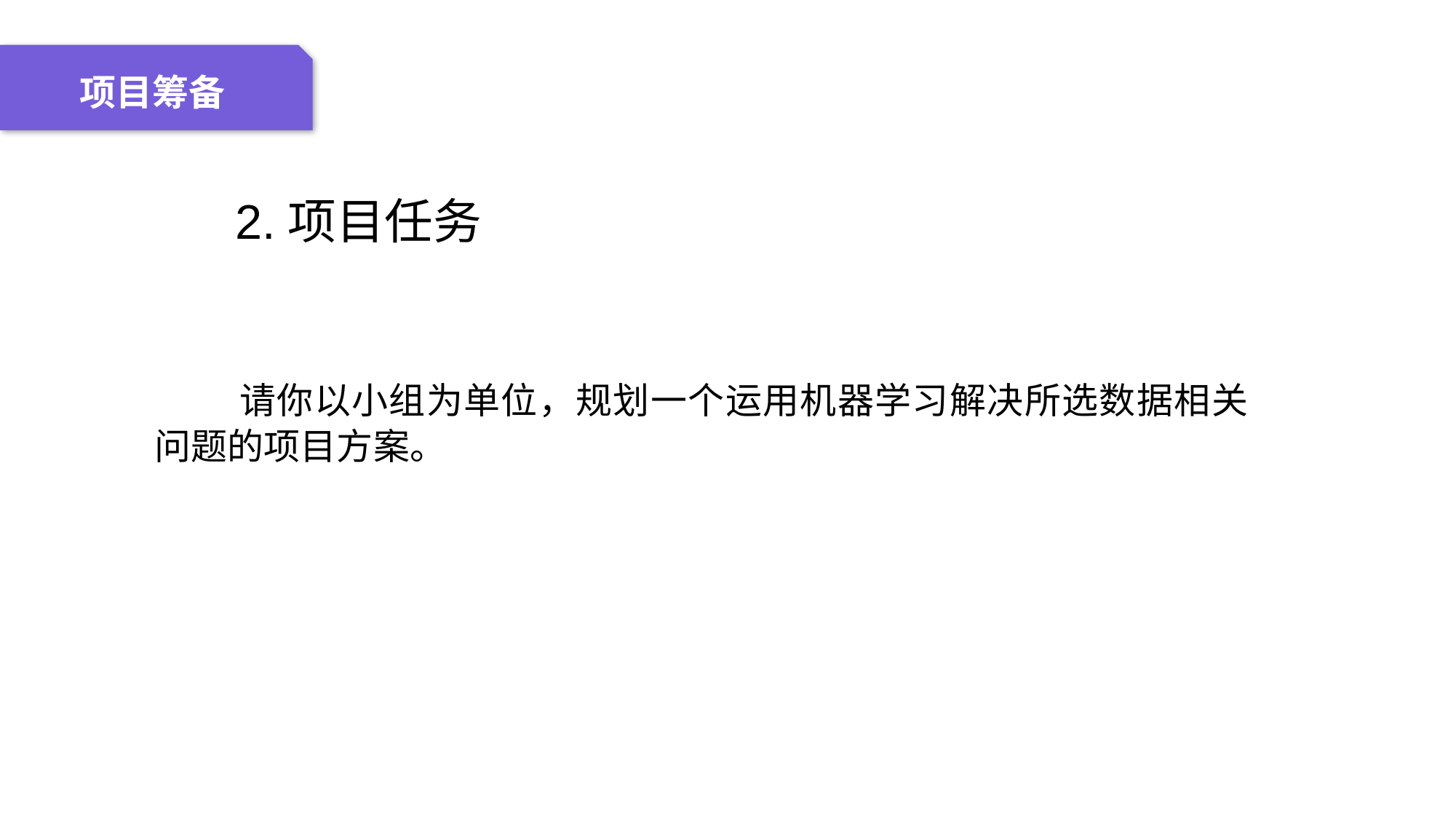

04 名词解释
01 准备过程
02 整体结构
03 重点说明
项目筹备
      2.项目任务

      请你以小组为单位，规划一个运用机器学习解决所选数据相关问题的项目方案。